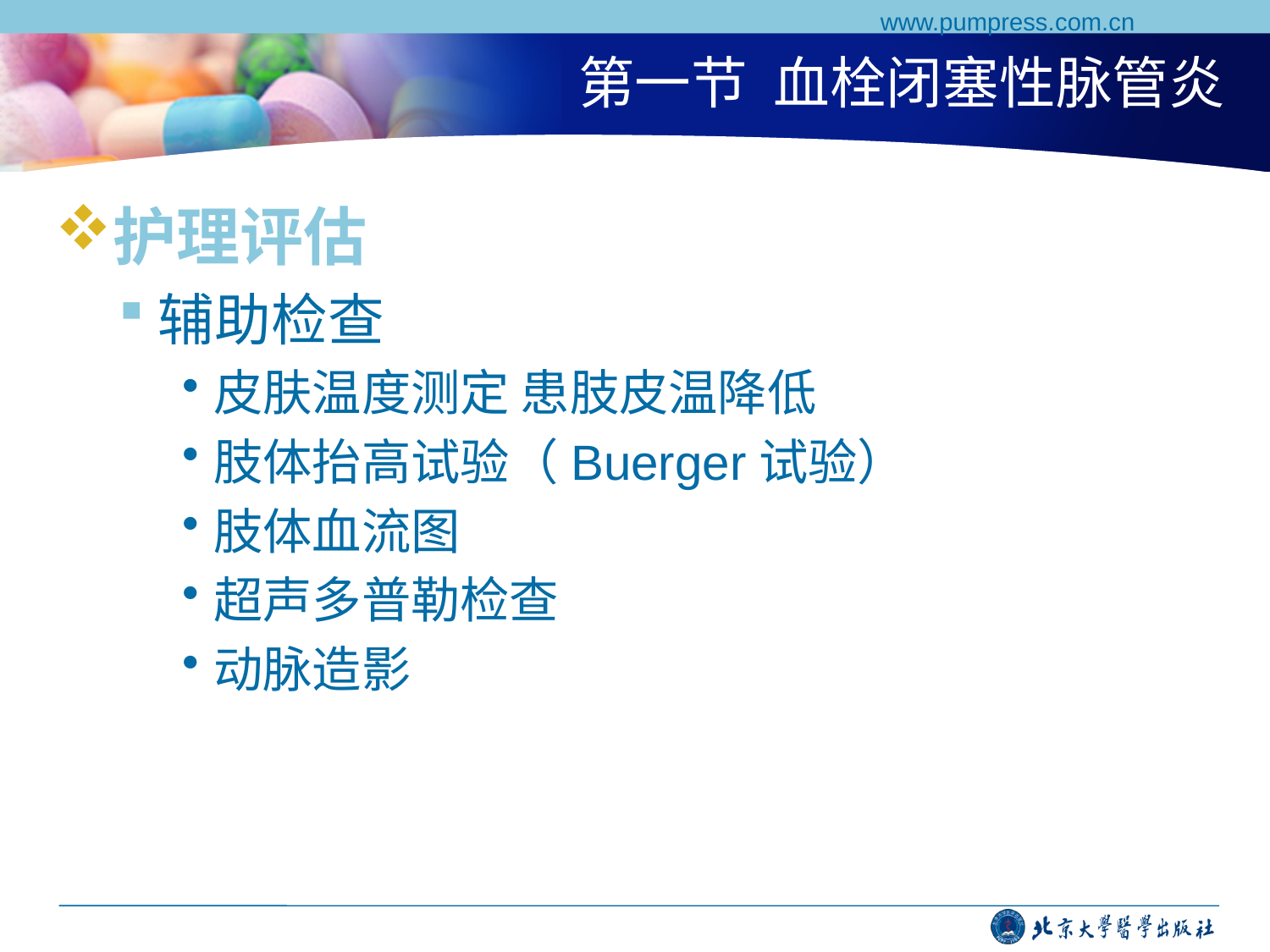

www.pumpress.com.cn
# 第一节  血栓闭塞性脉管炎
护理评估
辅助检查
皮肤温度测定 患肢皮温降低
肢体抬高试验（Buerger试验）
肢体血流图
超声多普勒检查
动脉造影